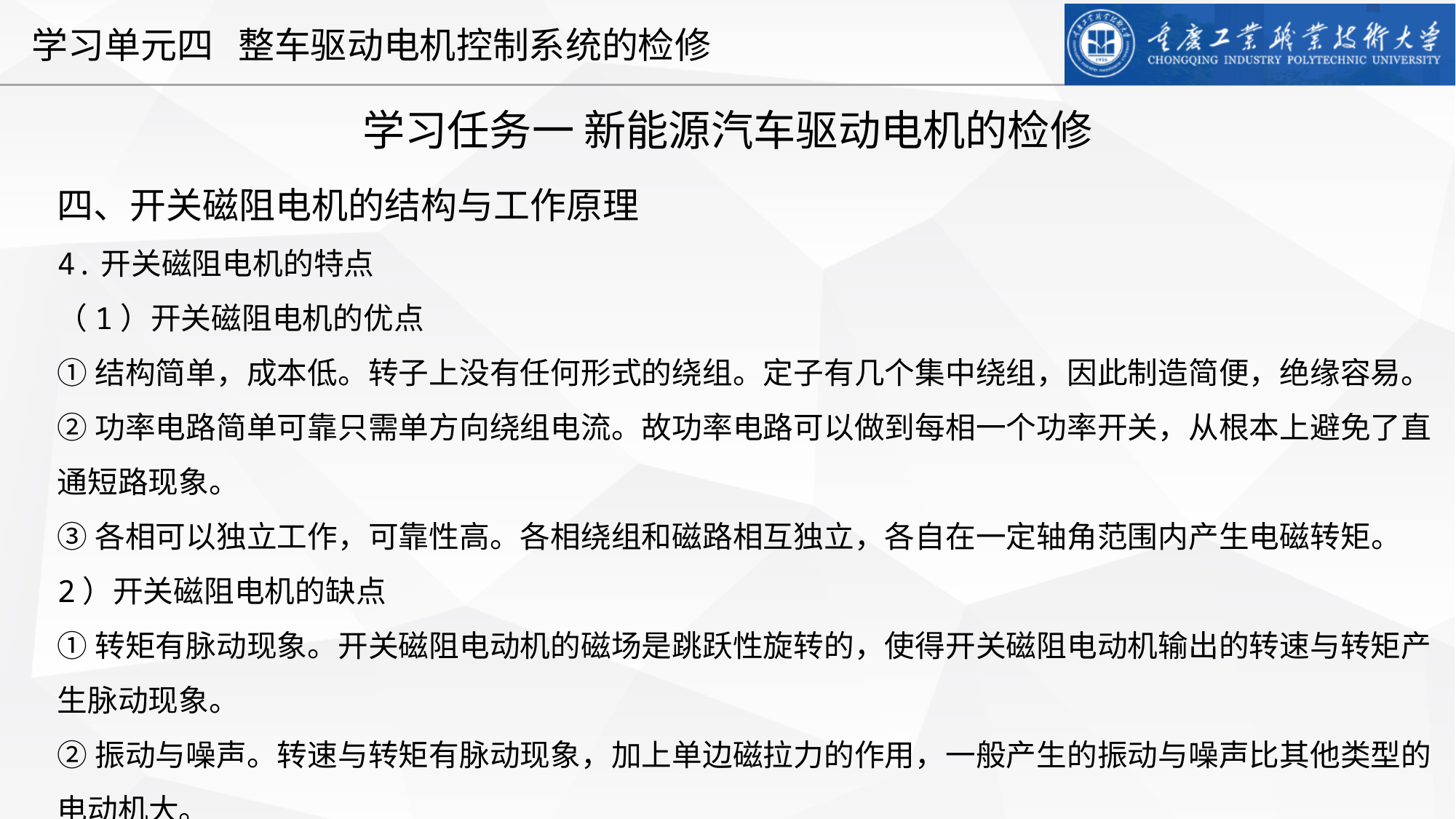

学习任务一 新能源汽车驱动电机的检修

四、开关磁阻电机的结构与工作原理
4.开关磁阻电机的特点
（1）开关磁阻电机的优点
①结构简单，成本低。转子上没有任何形式的绕组。定子有几个集中绕组，因此制造简便，绝缘容易。
②功率电路简单可靠只需单方向绕组电流。故功率电路可以做到每相一个功率开关，从根本上避免了直通短路现象。
③各相可以独立工作，可靠性高。各相绕组和磁路相互独立，各自在一定轴角范围内产生电磁转矩。
2）开关磁阻电机的缺点
①转矩有脉动现象。开关磁阻电动机的磁场是跳跃性旋转的，使得开关磁阻电动机输出的转速与转矩产生脉动现象。
②振动与噪声。转速与转矩有脉动现象，加上单边磁拉力的作用，一般产生的振动与噪声比其他类型的电动机大。